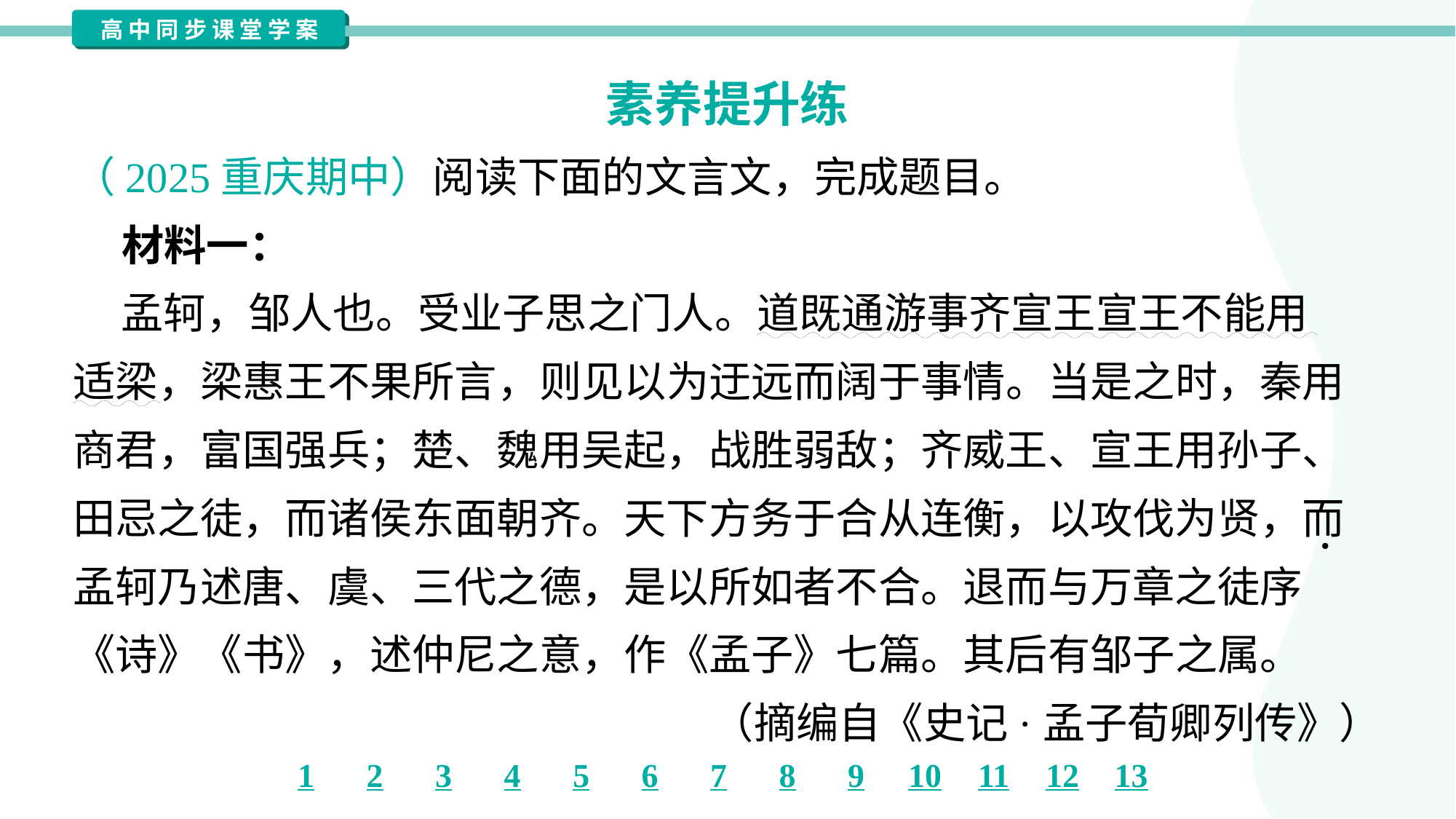

素养提升练
（2025重庆期中）阅读下面的文言文，完成题目。
    材料一：
    孟轲，邹人也。受业子思之门人。道既通游事齐宣王宣王不能用
适梁，梁惠王不果所言，则见以为迂远而阔于事情。当是之时，秦用
商君，富国强兵；楚、魏用吴起，战胜弱敌；齐威王、宣王用孙子、
田忌之徒，而诸侯东面朝齐。天下方务于合从连衡，以攻伐为贤，而
孟轲乃述唐、虞、三代之德，是以所如者不合。退而与万章之徒序
《诗》《书》，述仲尼之意，作《孟子》七篇。其后有邹子之属。
（摘编自《史记·孟子荀卿列传》）